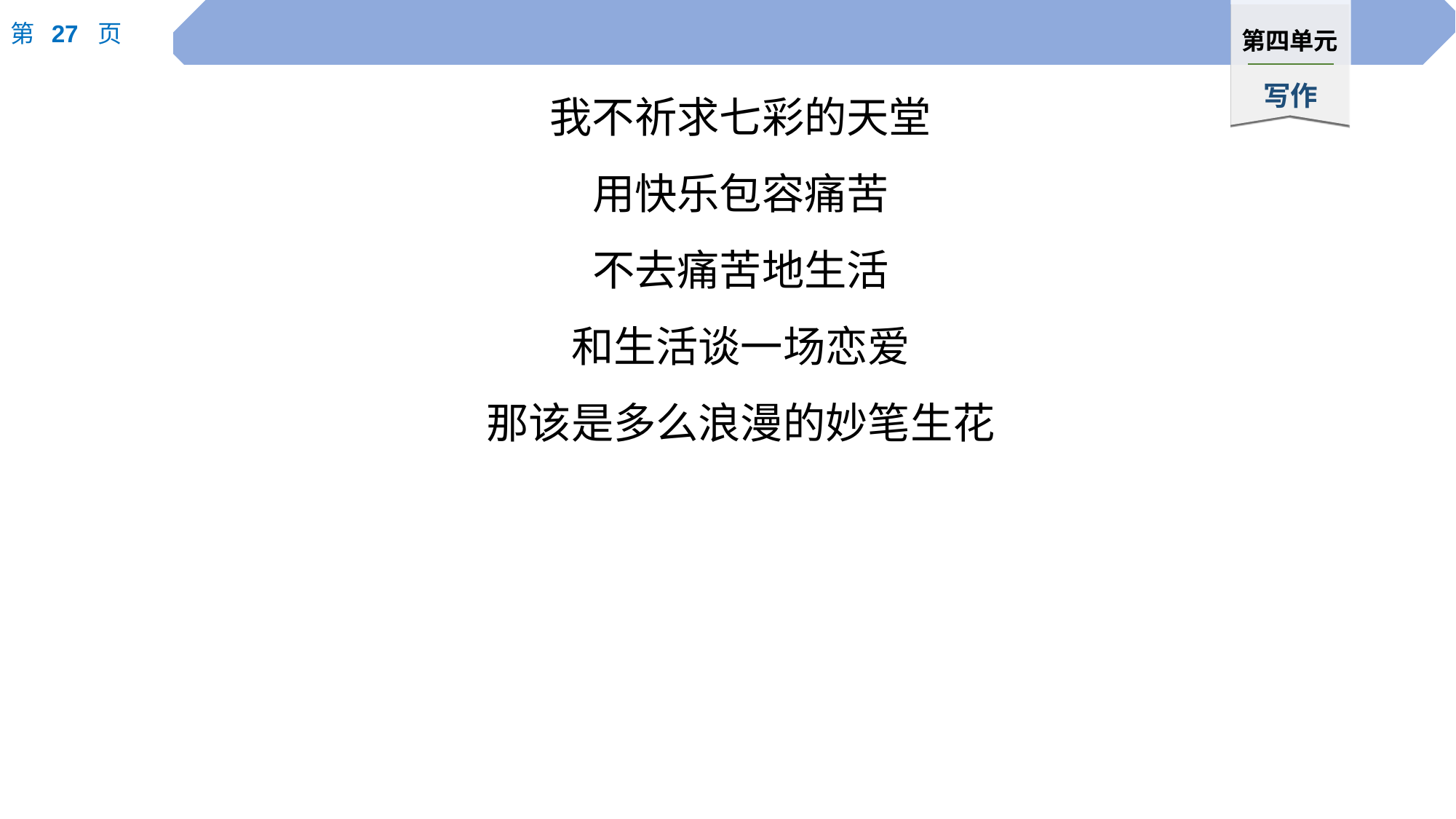

我不祈求七彩的天堂
用快乐包容痛苦
不去痛苦地生活
和生活谈一场恋爱
那该是多么浪漫的妙笔生花